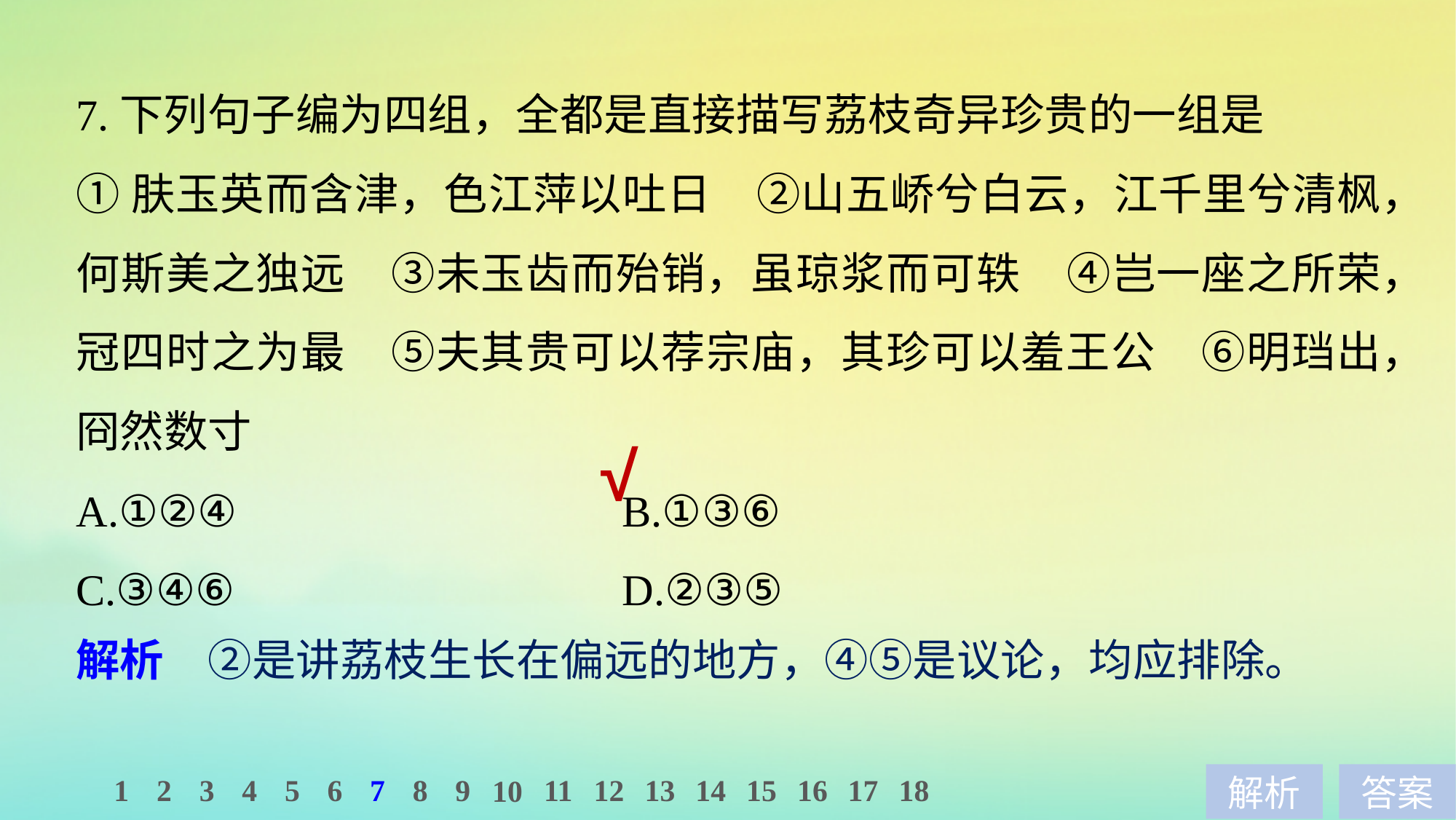

7.下列句子编为四组，全都是直接描写荔枝奇异珍贵的一组是
①肤玉英而含津，色江萍以吐日　②山五峤兮白云，江千里兮清枫，何斯美之独远　③未玉齿而殆销，虽琼浆而可轶　④岂一座之所荣，冠四时之为最　⑤夫其贵可以荐宗庙，其珍可以羞王公　⑥明珰出，冏然数寸
A.①②④  				B.①③⑥
C.③④⑥  				D.②③⑤
√
解析　②是讲荔枝生长在偏远的地方，④⑤是议论，均应排除。
1
2
3
4
5
6
7
8
9
11
12
13
14
15
16
17
18
10
解析
答案